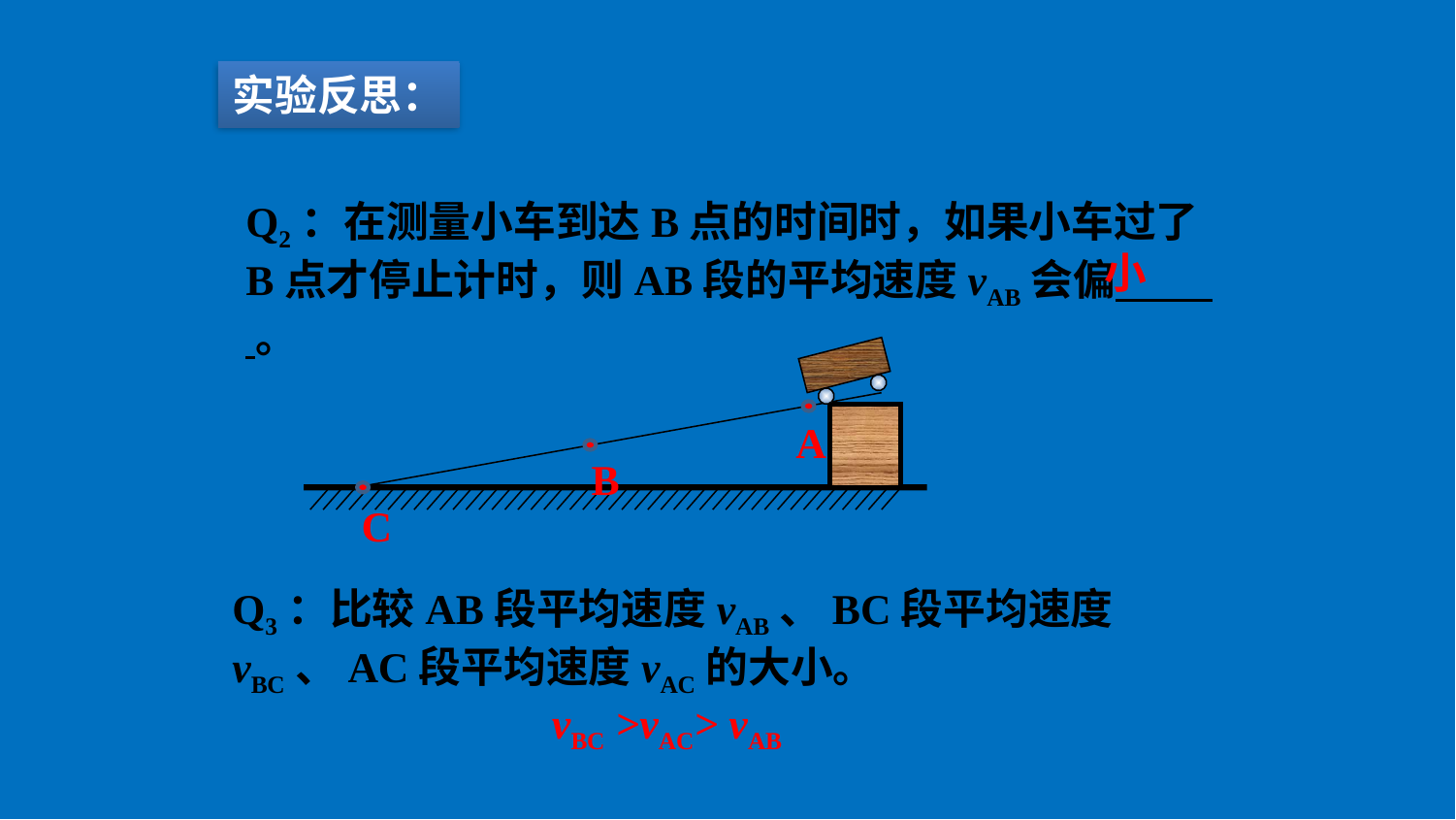

实验反思：
Q2：在测量小车到达B点的时间时，如果小车过了B点才停止计时，则AB段的平均速度vAB会偏            。
小

A

B

C
Q3：比较AB段平均速度vAB、BC段平均速度vBC、AC段平均速度vAC的大小。
        vBC >vAC> vAB